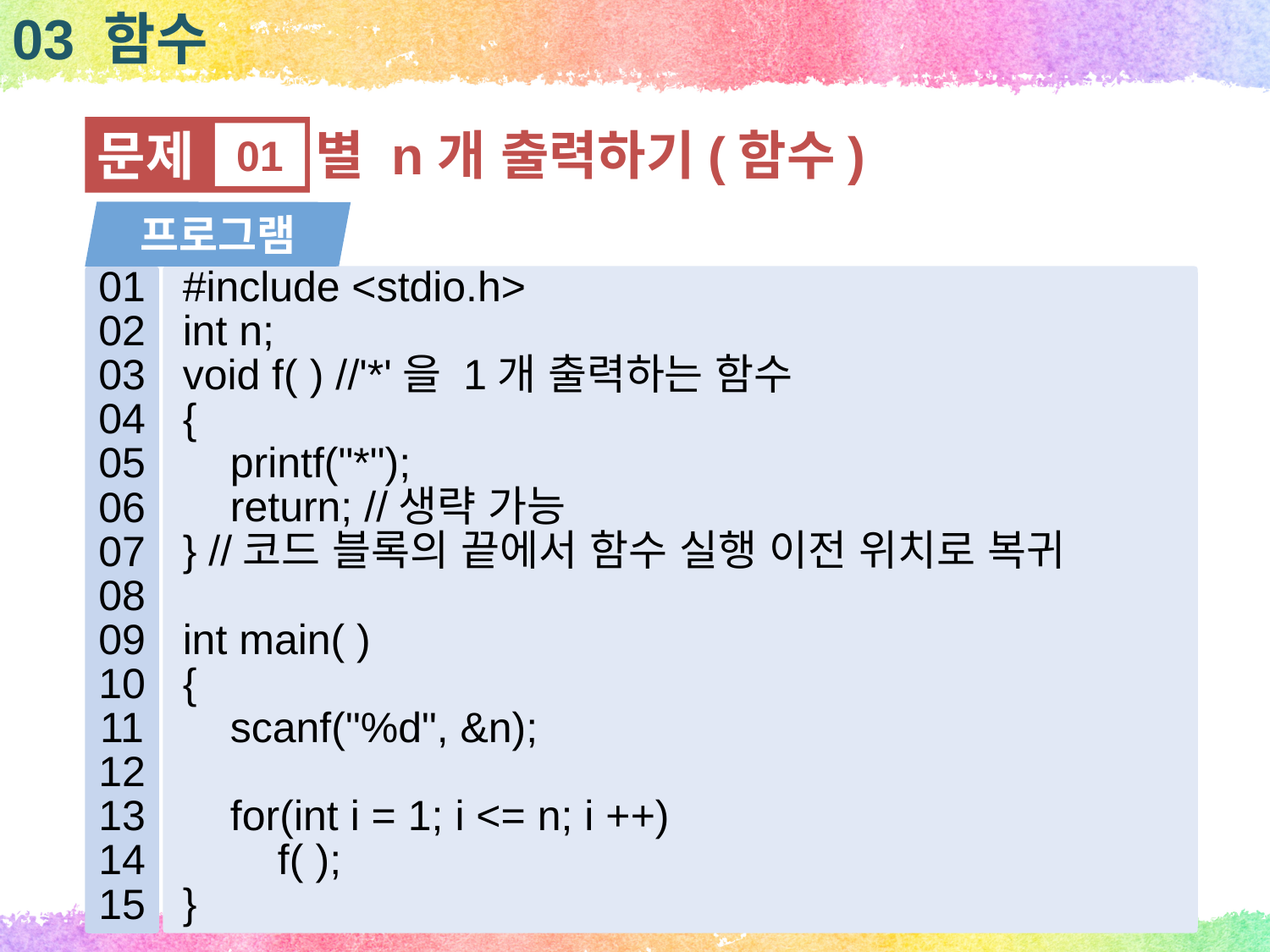

03 함수
문제
01
별 n개 출력하기(함수)
프로그램
#include <stdio.h>
int n;
void f( ) //'*'을 1개 출력하는 함수
{
    printf("*");
    return; //생략 가능
} //코드 블록의 끝에서 함수 실행 이전 위치로 복귀

int main( )
{
    scanf("%d", &n);

    for(int i = 1; i <= n; i ++)
        f( );
}
01
02
03
04
05
06
07
08
09
10
11
12
13
14
15
93